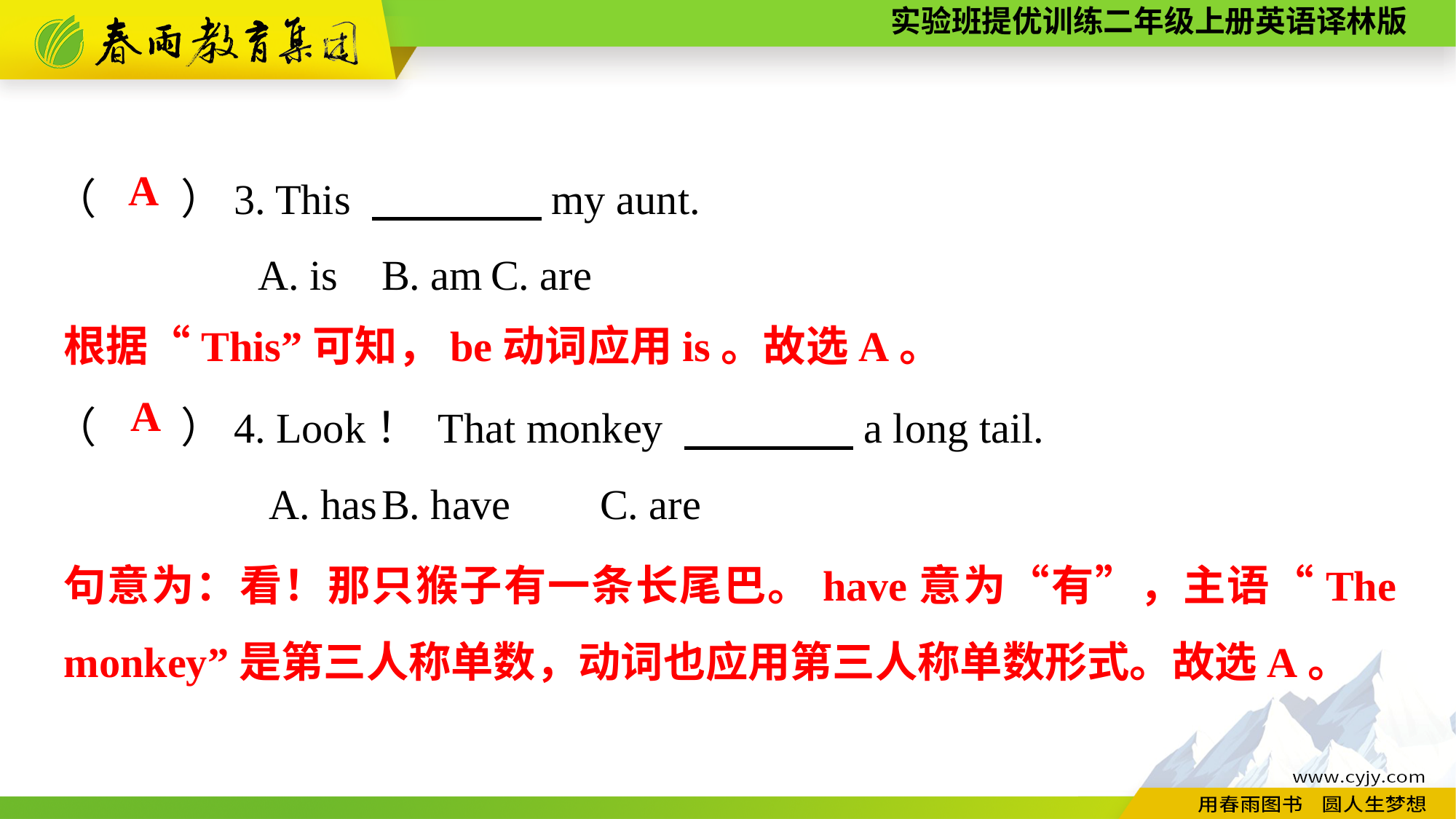

（　　）3. This 　　　　my aunt.
A. is	B. am	C. are

（　　）4. Look！ That monkey 　　　　a long tail.
A. has	B. have	C. are
A
根据“This”可知，be动词应用is。故选A。
A
句意为：看！那只猴子有一条长尾巴。have意为“有”，主语“The monkey”是第三人称单数，动词也应用第三人称单数形式。故选A。